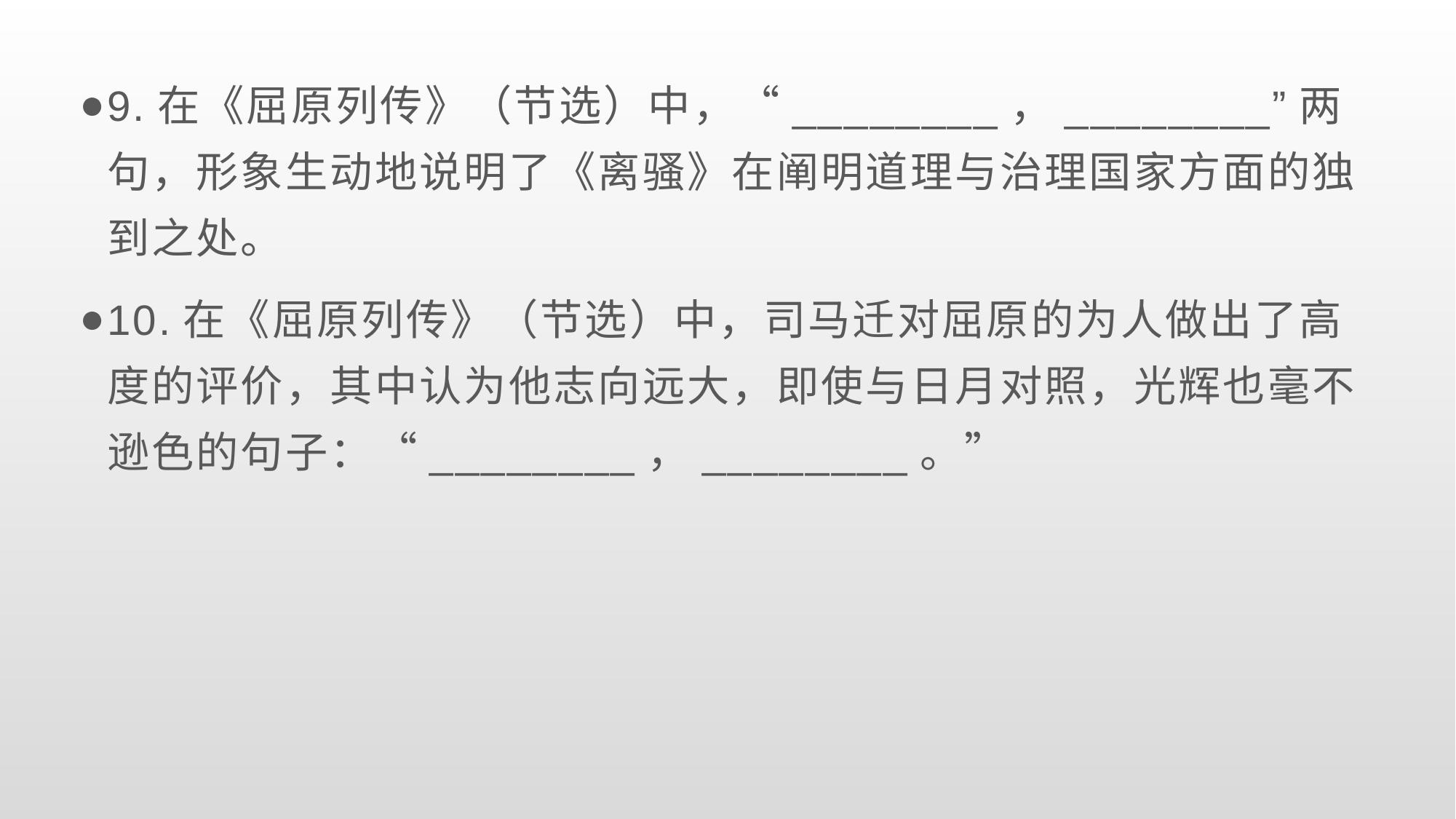

9.在《屈原列传》（节选）中，“________，________”两句，形象生动地说明了《离骚》在阐明道理与治理国家方面的独到之处。
10.在《屈原列传》（节选）中，司马迁对屈原的为人做出了高度的评价，其中认为他志向远大，即使与日月对照，光辉也毫不逊色的句子：“________，________。”